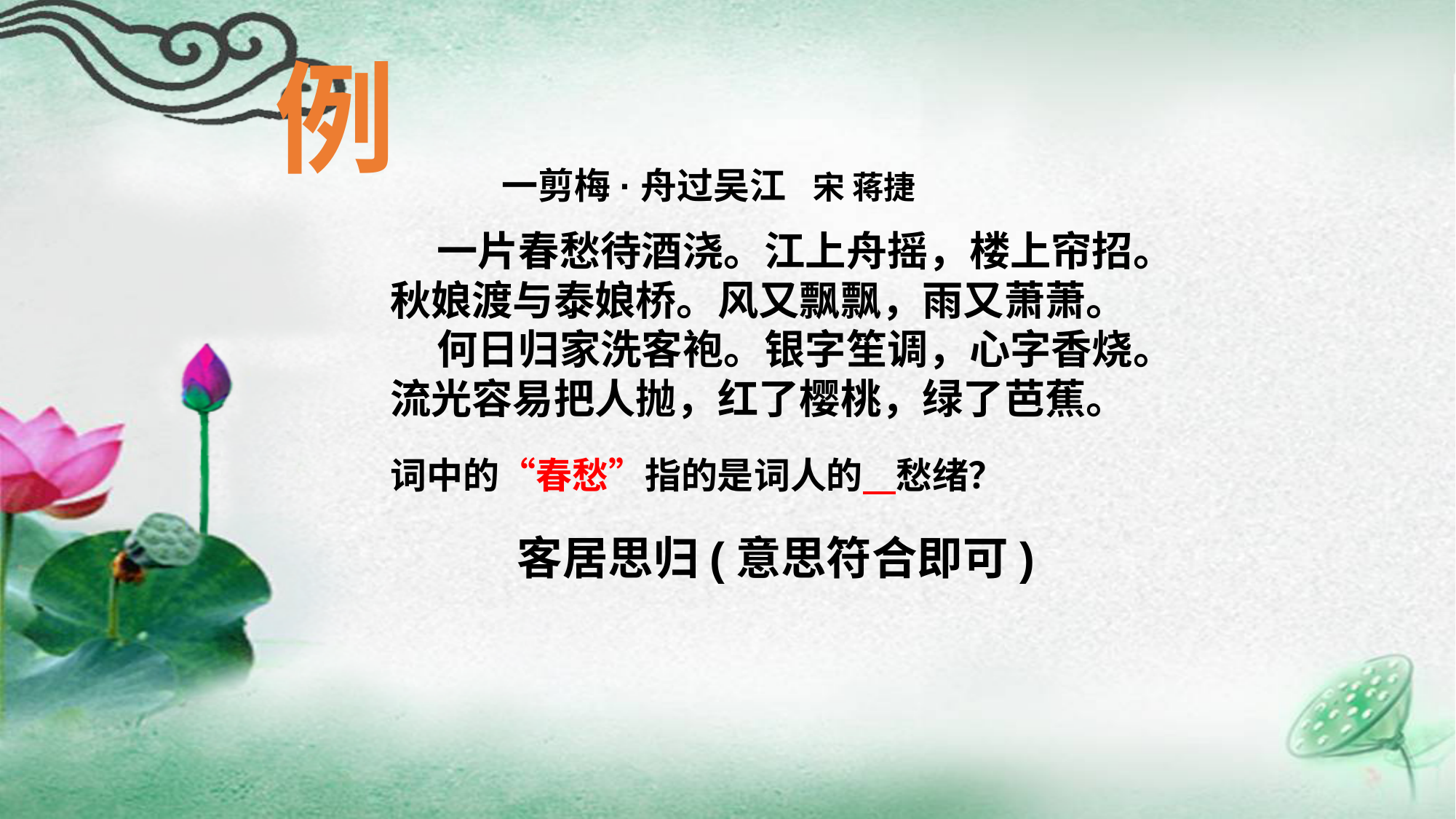

例

           一剪梅·舟过吴江   宋 蒋捷
    一片春愁待酒浇。江上舟摇，楼上帘招。秋娘渡与泰娘桥。风又飘飘，雨又萧萧。
    何日归家洗客袍。银字笙调，心字香烧。流光容易把人抛，红了樱桃，绿了芭蕉。

词中的“春愁”指的是词人的    愁绪？

   客居思归(意思符合即可)